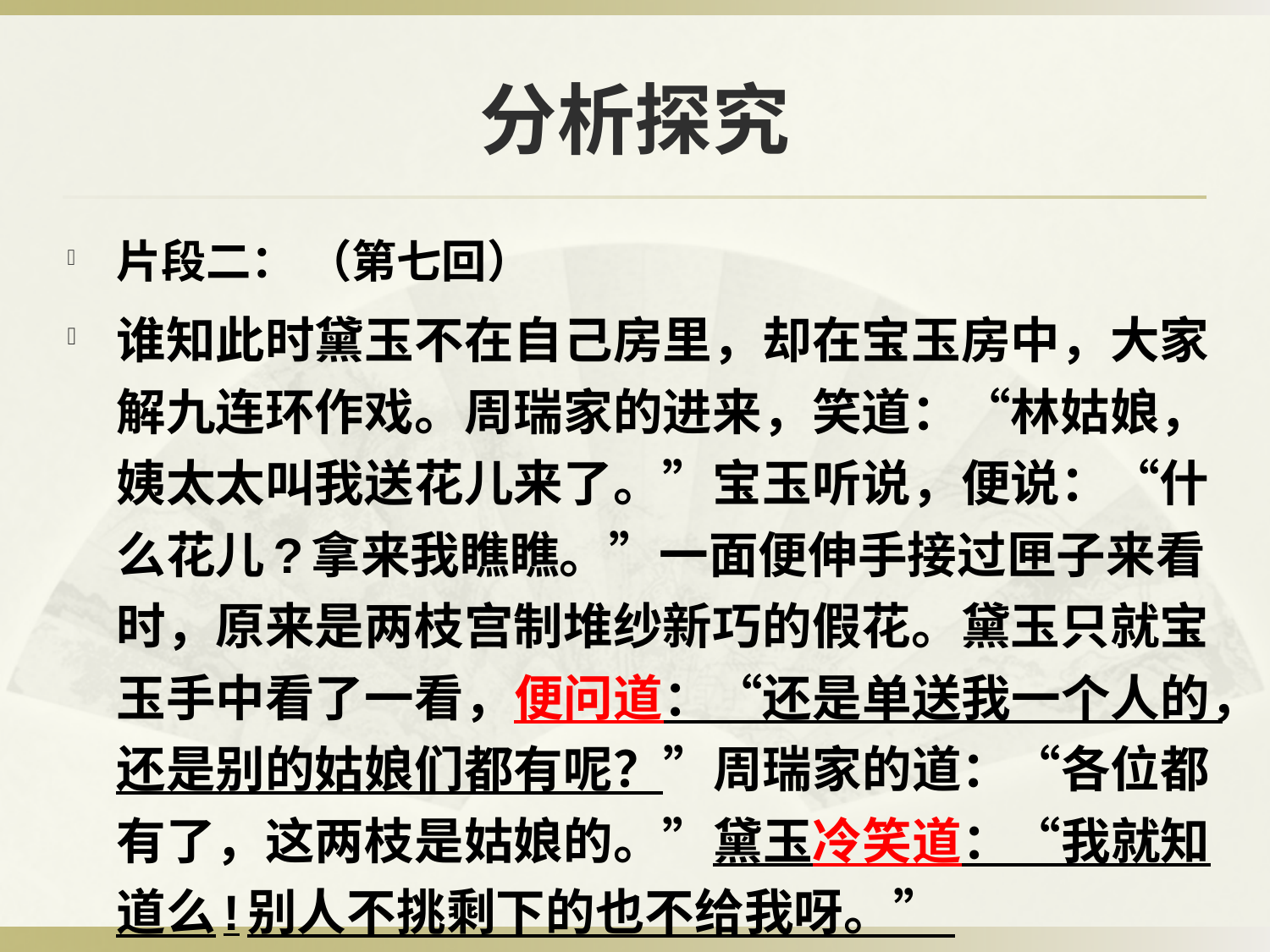

# 分析探究

片段二： （第七回）
谁知此时黛玉不在自己房里，却在宝玉房中，大家解九连环作戏。周瑞家的进来，笑道：“林姑娘，姨太太叫我送花儿来了。”宝玉听说，便说：“什么花儿?拿来我瞧瞧。”一面便伸手接过匣子来看时，原来是两枝宫制堆纱新巧的假花。黛玉只就宝玉手中看了一看，便问道：“还是单送我一个人的，还是别的姑娘们都有呢？”周瑞家的道：“各位都有了，这两枝是姑娘的。”黛玉冷笑道：“我就知道么!别人不挑剩下的也不给我呀。”